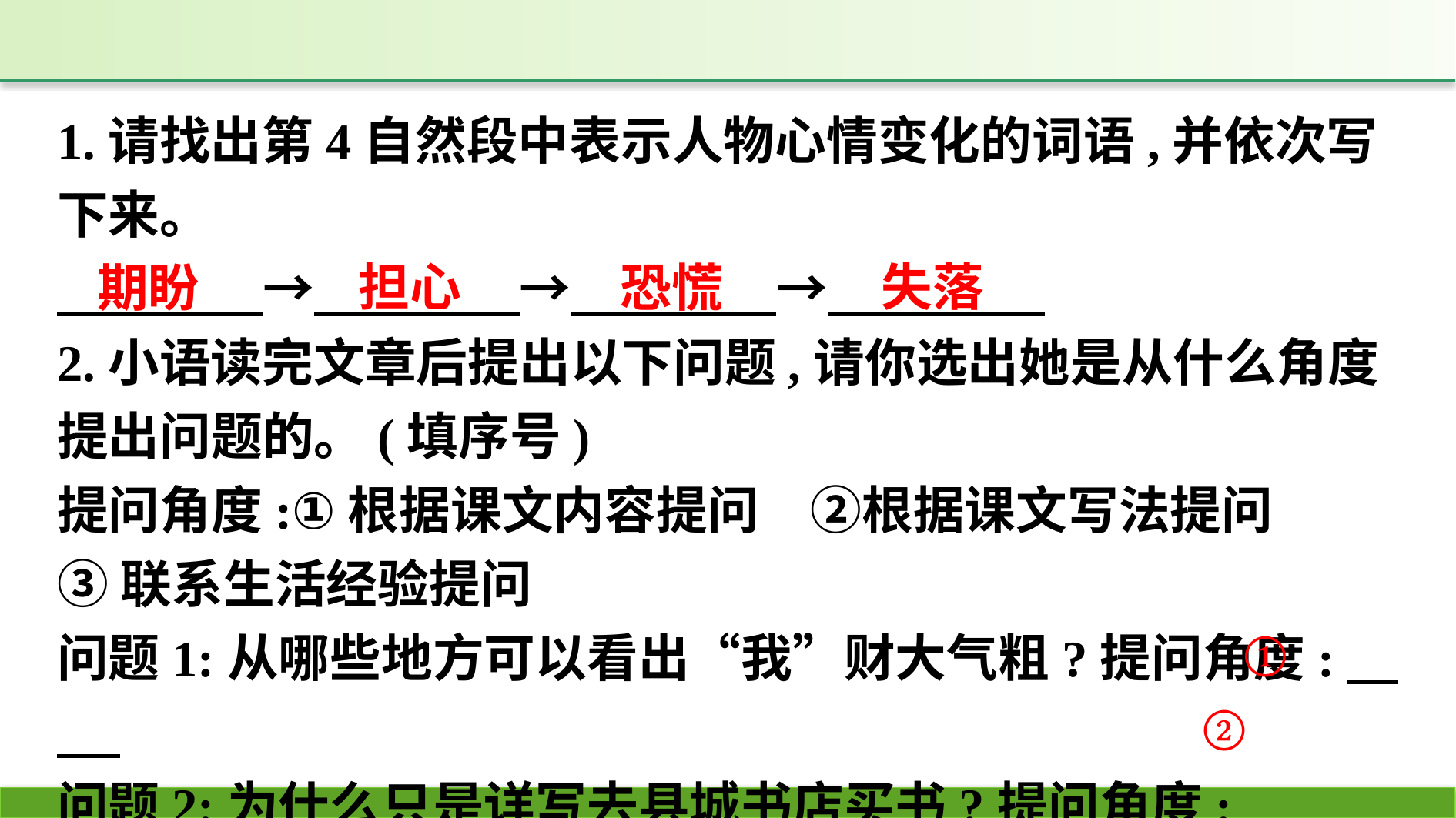

1.请找出第4自然段中表示人物心情变化的词语,并依次写下来。
　　　　→　　　　→　　　　→
2.小语读完文章后提出以下问题,请你选出她是从什么角度提出问题的。(填序号)
提问角度:①根据课文内容提问　②根据课文写法提问
③联系生活经验提问
问题1:从哪些地方可以看出“我”财大气粗?提问角度:
问题2:为什么只是详写去县城书店买书?提问角度:
担心
失落
期盼
恐慌
①
②